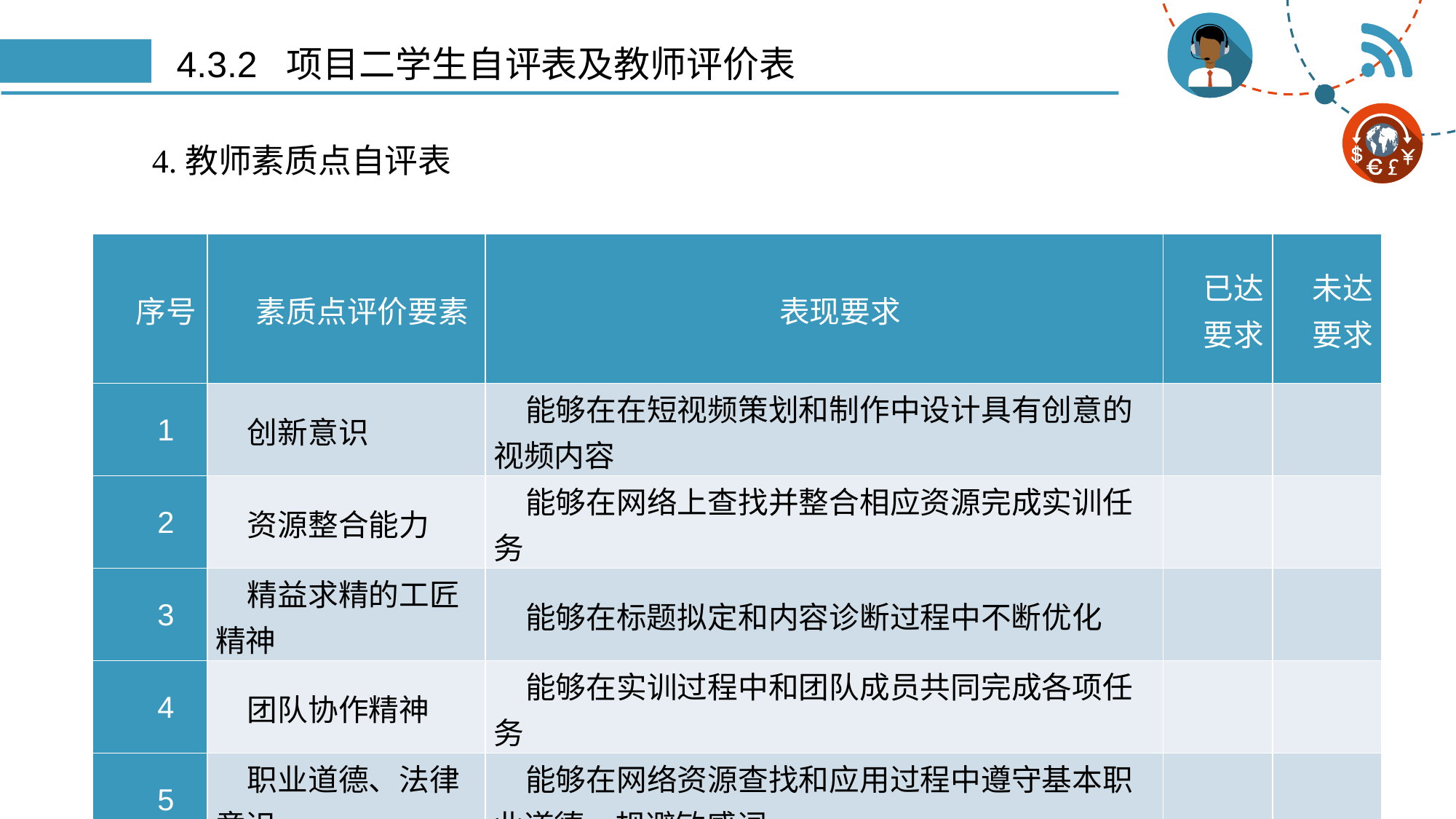

# 4.3.2  项目二学生自评表及教师评价表
4.教师素质点自评表
| 序号 | 素质点评价要素 | 表现要求 | 已达 要求 | 未达 要求 |
| --- | --- | --- | --- | --- |
| 1 | 创新意识 | 能够在在短视频策划和制作中设计具有创意的视频内容 |  |  |
| 2 | 资源整合能力 | 能够在网络上查找并整合相应资源完成实训任务 |  |  |
| 3 | 精益求精的工匠精神 | 能够在标题拟定和内容诊断过程中不断优化 |  |  |
| 4 | 团队协作精神 | 能够在实训过程中和团队成员共同完成各项任务 |  |  |
| 5 | 职业道德、法律意识 | 能够在网络资源查找和应用过程中遵守基本职业道德，规避敏感词 |  |  |